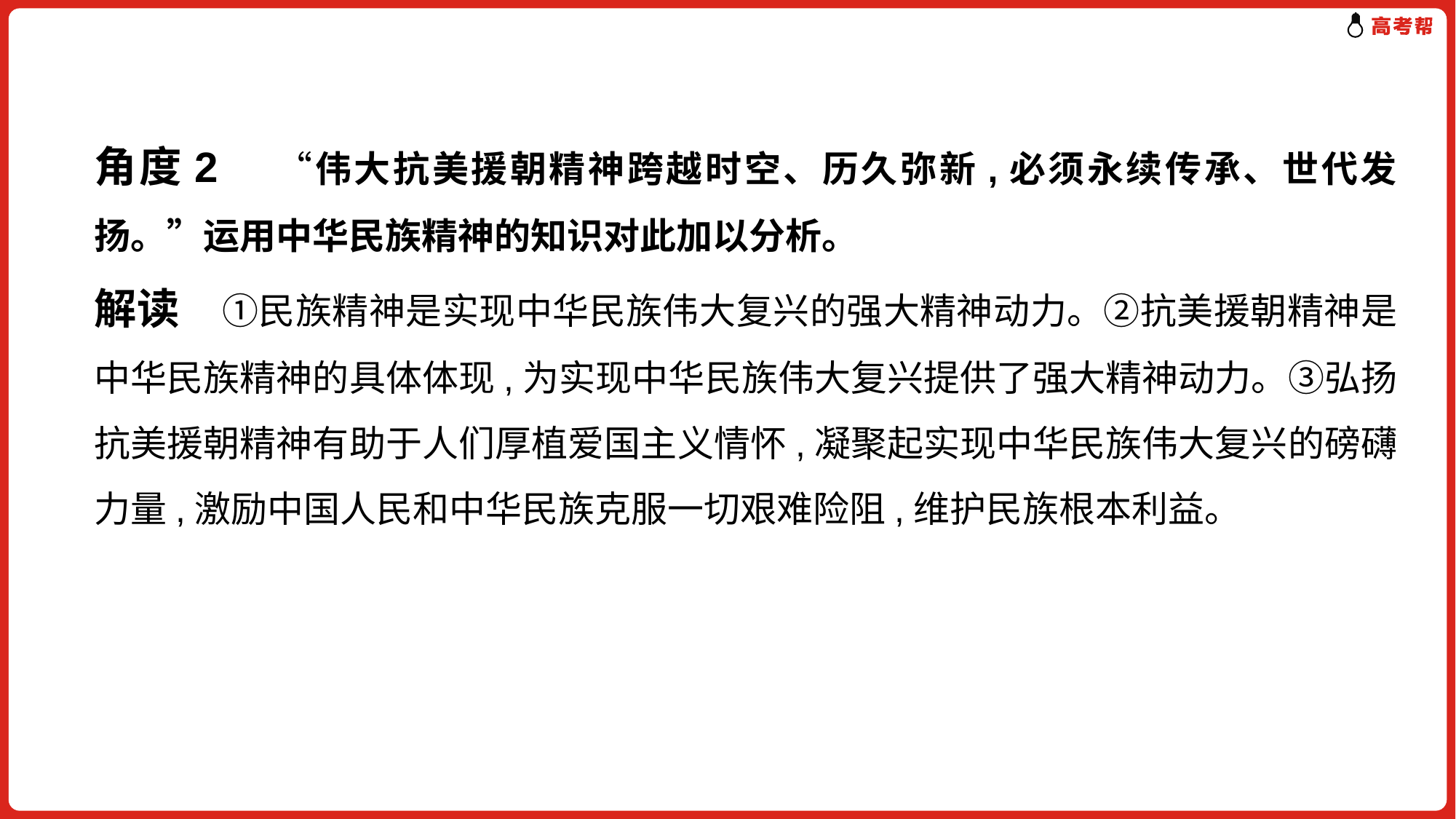

角度2　“伟大抗美援朝精神跨越时空、历久弥新,必须永续传承、世代发扬。”运用中华民族精神的知识对此加以分析。
解读　①民族精神是实现中华民族伟大复兴的强大精神动力。②抗美援朝精神是中华民族精神的具体体现,为实现中华民族伟大复兴提供了强大精神动力。③弘扬抗美援朝精神有助于人们厚植爱国主义情怀,凝聚起实现中华民族伟大复兴的磅礴力量,激励中国人民和中华民族克服一切艰难险阻,维护民族根本利益。